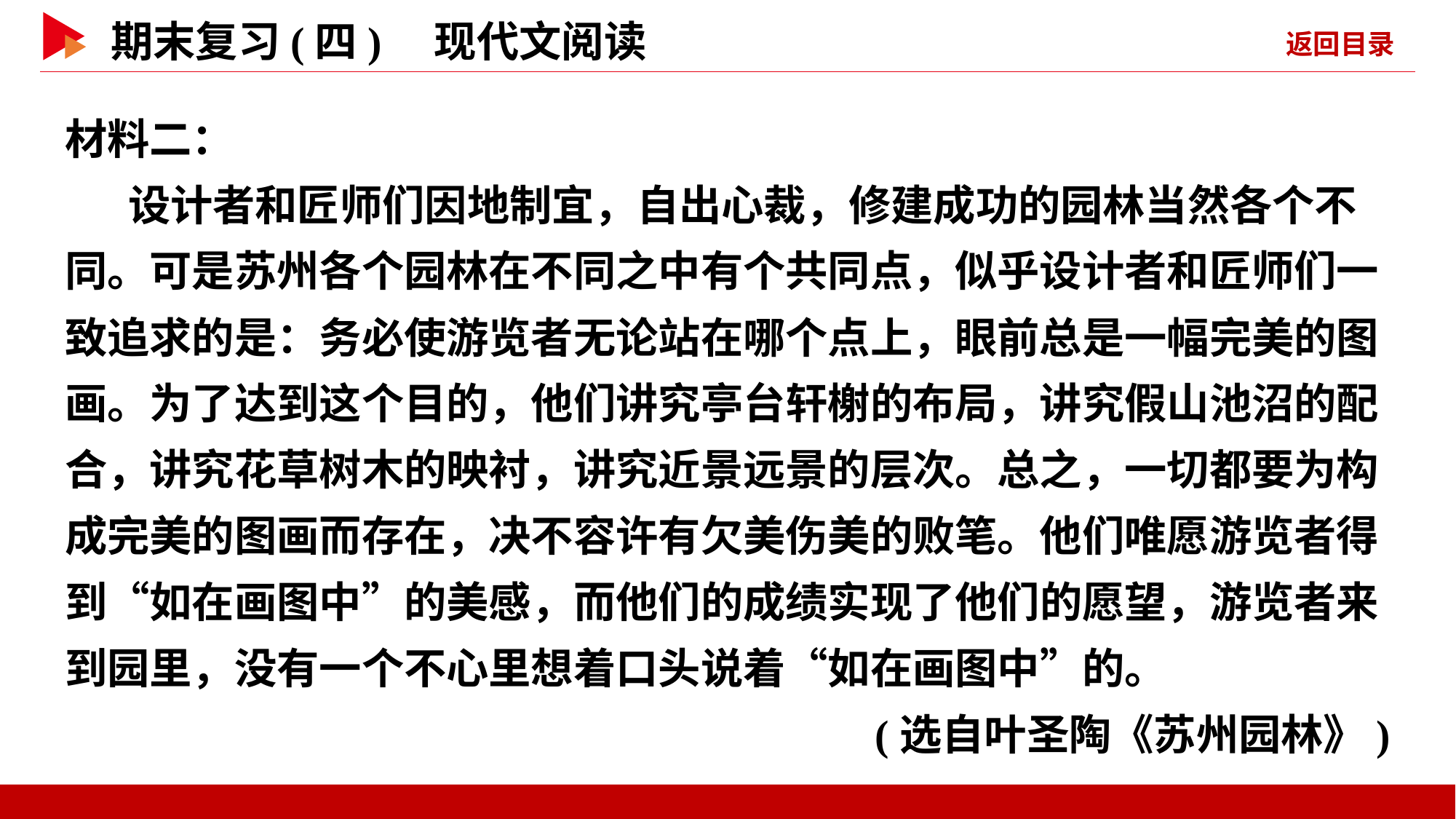

材料二：
  设计者和匠师们因地制宜，自出心裁，修建成功的园林当然各个不同。可是苏州各个园林在不同之中有个共同点，似乎设计者和匠师们一致追求的是：务必使游览者无论站在哪个点上，眼前总是一幅完美的图画。为了达到这个目的，他们讲究亭台轩榭的布局，讲究假山池沼的配合，讲究花草树木的映衬，讲究近景远景的层次。总之，一切都要为构成完美的图画而存在，决不容许有欠美伤美的败笔。他们唯愿游览者得到“如在画图中”的美感，而他们的成绩实现了他们的愿望，游览者来到园里，没有一个不心里想着口头说着“如在画图中”的。
(选自叶圣陶《苏州园林》)